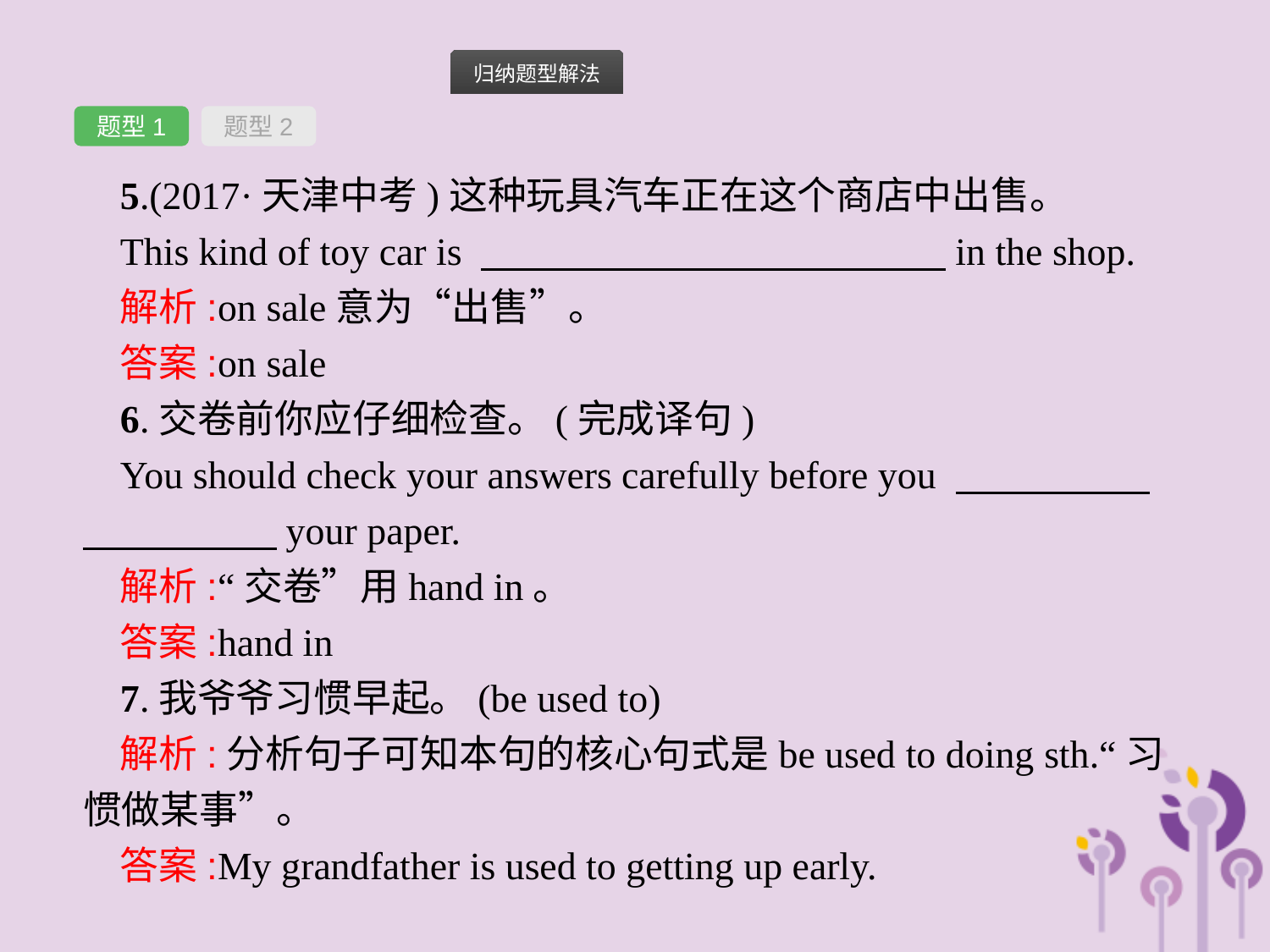

题型1
题型2
5.(2017·天津中考)这种玩具汽车正在这个商店中出售。
This kind of toy car is 　　　　　　　　　　　　in the shop.
解析:on sale意为“出售”。
答案:on sale
6.交卷前你应仔细检查。(完成译句)
You should check your answers carefully before you 　　　　　　　　　　your paper.
解析:“交卷”用hand in。
答案:hand in
7.我爷爷习惯早起。(be used to)
解析:分析句子可知本句的核心句式是be used to doing sth.“习惯做某事”。
答案:My grandfather is used to getting up early.